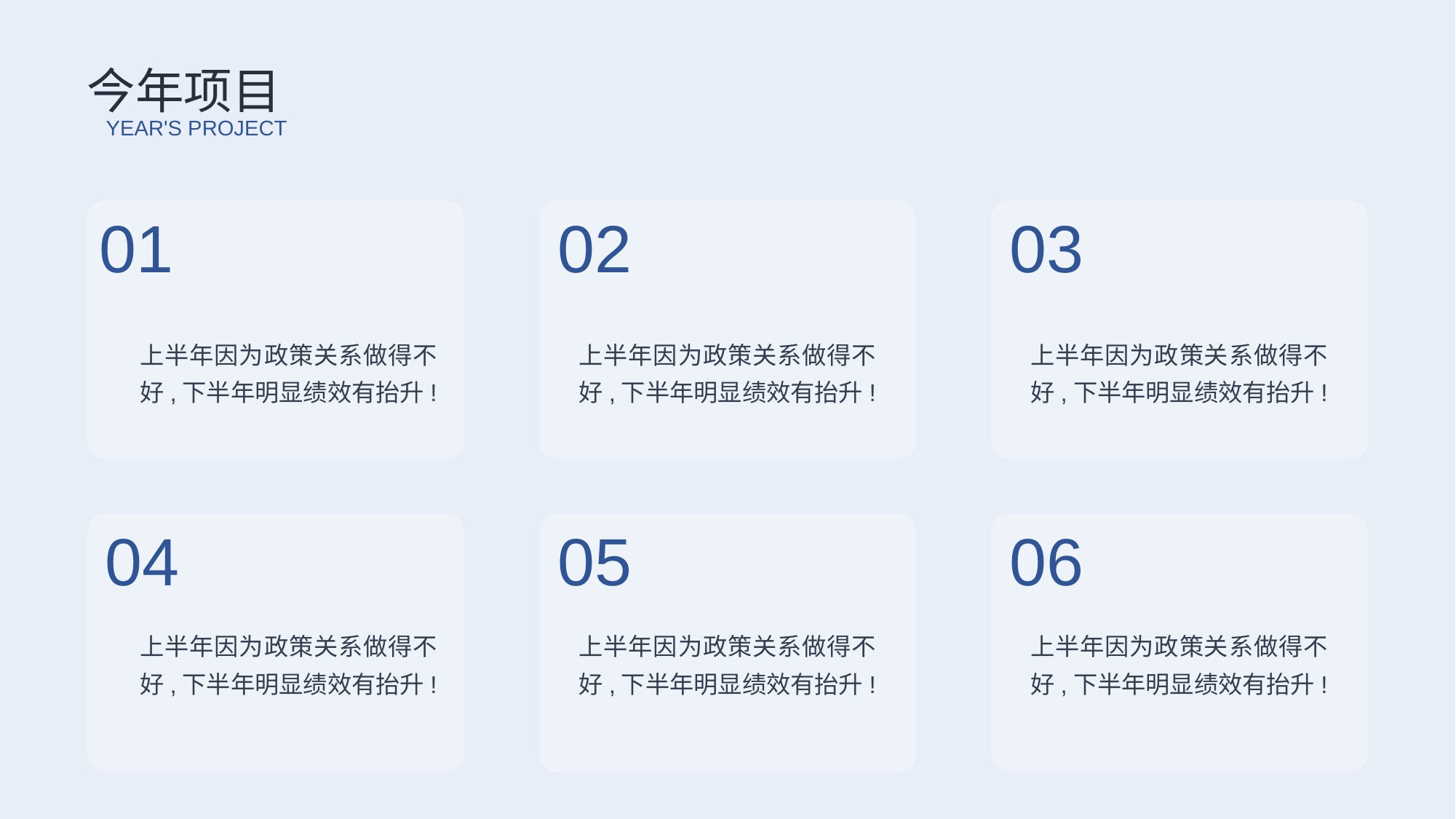

今年项目
YEAR'S PROJECT

01
上半年因为政策关系做得不好,下半年明显绩效有抬升!

02
上半年因为政策关系做得不好,下半年明显绩效有抬升!
03

上半年因为政策关系做得不好,下半年明显绩效有抬升!

04
上半年因为政策关系做得不好,下半年明显绩效有抬升!

05
上半年因为政策关系做得不好,下半年明显绩效有抬升!
06

上半年因为政策关系做得不好,下半年明显绩效有抬升!